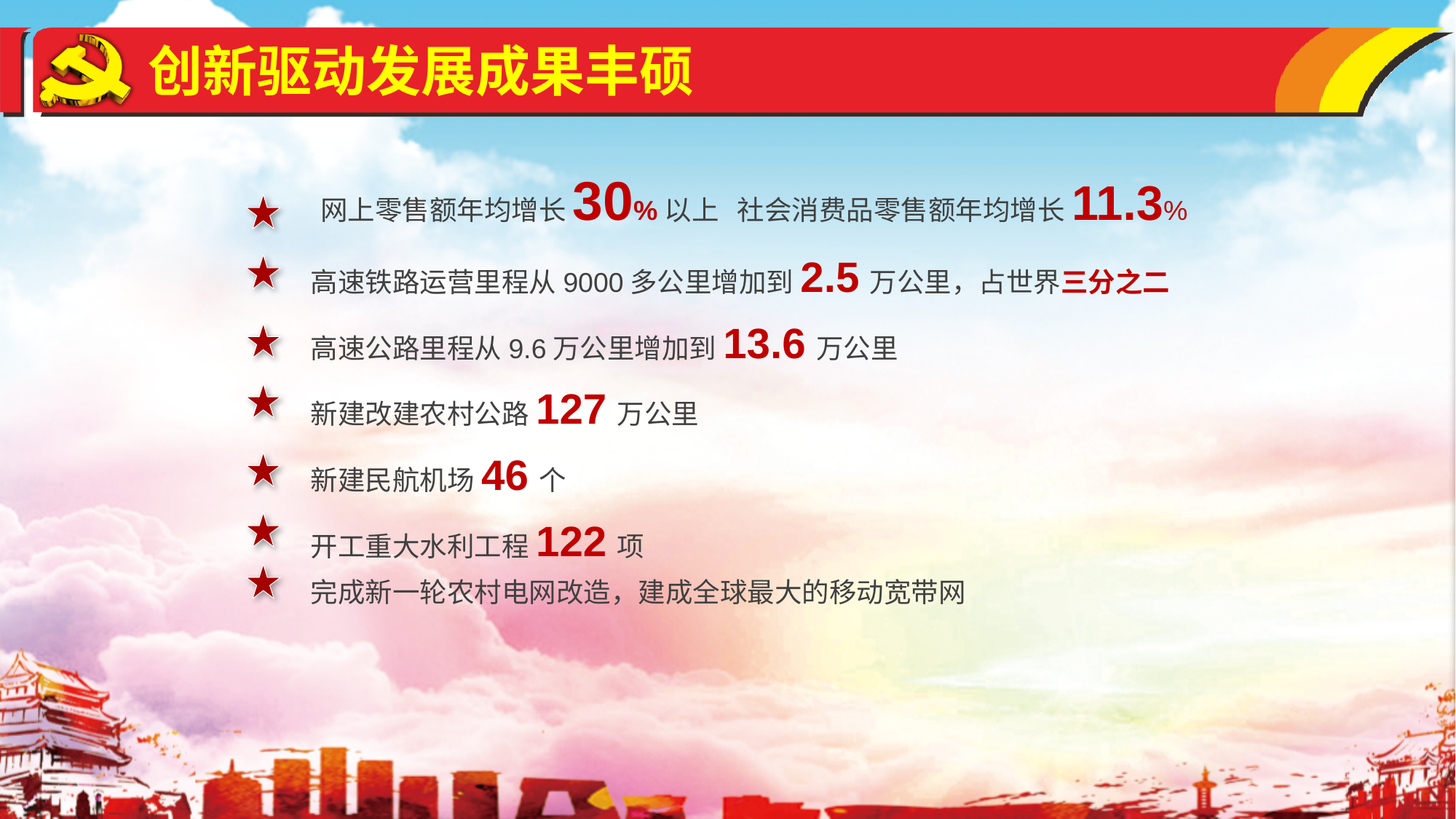

创新驱动发展成果丰硕
网上零售额年均增长30%以上   社会消费品零售额年均增长11.3%

高速铁路运营里程从9000多公里增加到2.5万公里，占世界三分之二
高速公路里程从9.6万公里增加到13.6万公里
新建改建农村公路127万公里
新建民航机场46个
开工重大水利工程122项
完成新一轮农村电网改造，建成全球最大的移动宽带网